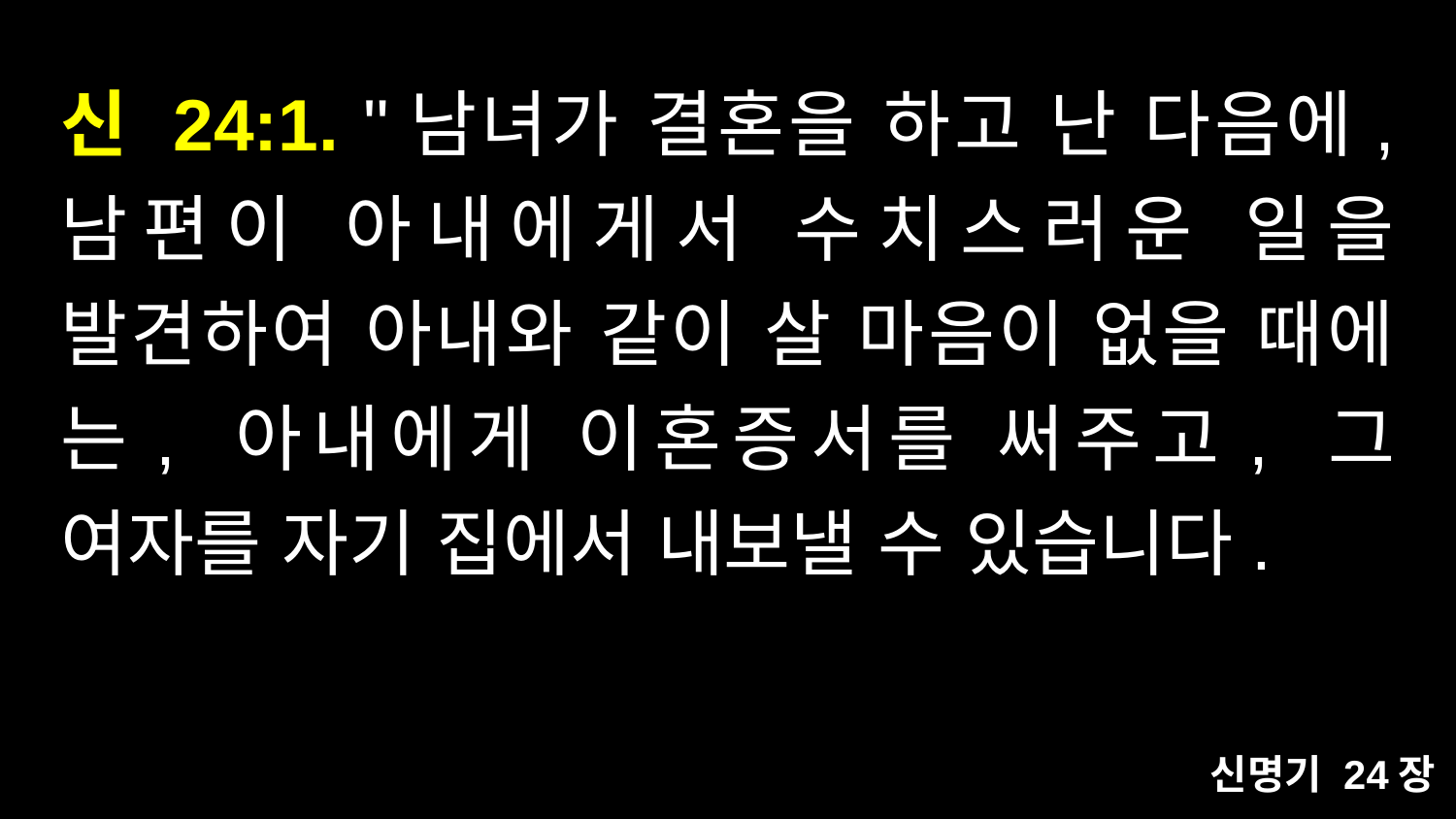

# 신 24:1. "남녀가 결혼을 하고 난 다음에, 남편이 아내에게서 수치스러운 일을 발견하여 아내와 같이 살 마음이 없을 때에는, 아내에게 이혼증서를 써주고, 그 여자를 자기 집에서 내보낼 수 있습니다.
신명기 24장